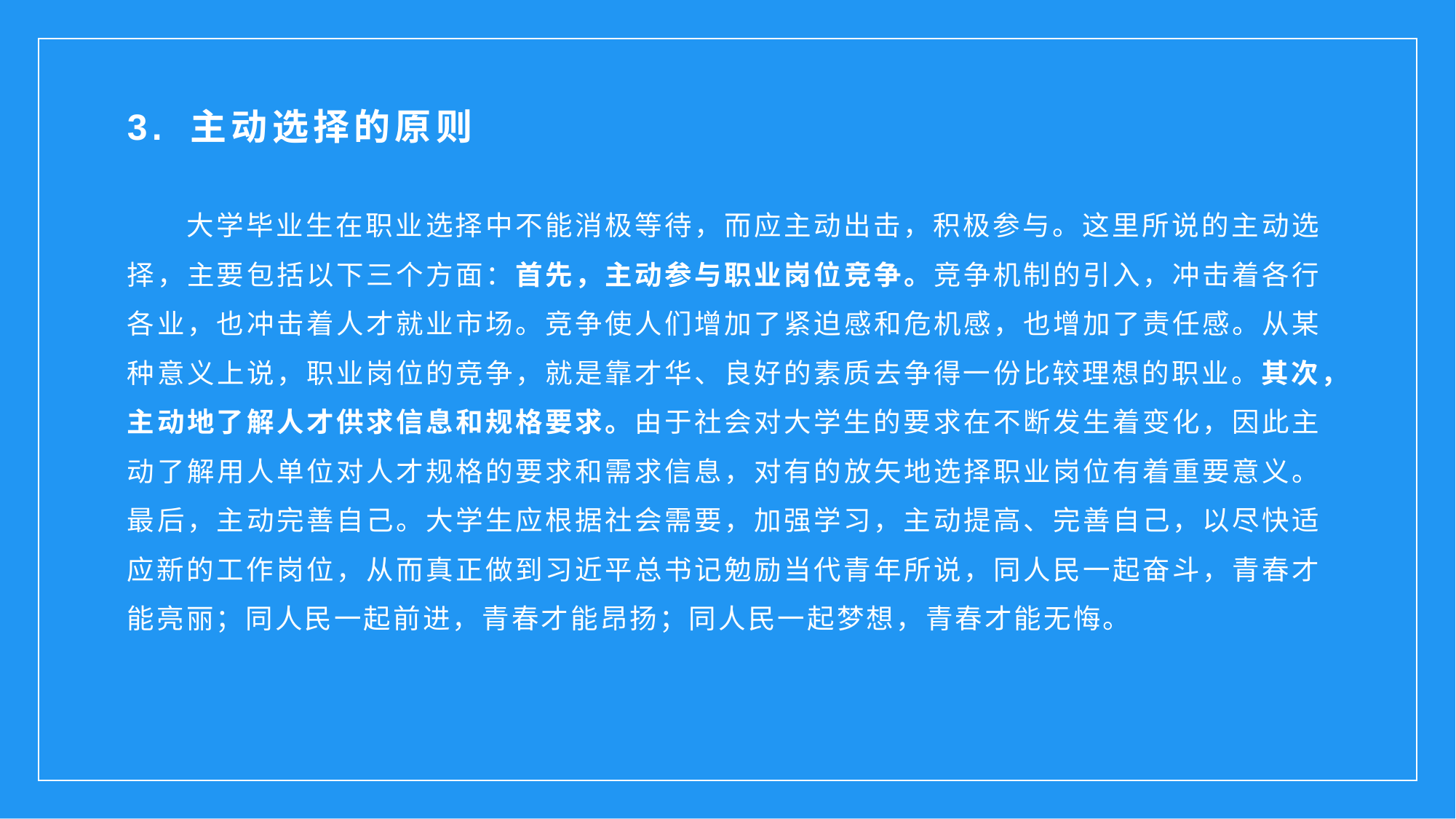

3. 主动选择的原则
大学毕业生在职业选择中不能消极等待，而应主动出击，积极参与。这里所说的主动选择，主要包括以下三个方面：首先，主动参与职业岗位竞争。竞争机制的引入，冲击着各行各业，也冲击着人才就业市场。竞争使人们增加了紧迫感和危机感，也增加了责任感。从某种意义上说，职业岗位的竞争，就是靠才华、良好的素质去争得一份比较理想的职业。其次，主动地了解人才供求信息和规格要求。由于社会对大学生的要求在不断发生着变化，因此主动了解用人单位对人才规格的要求和需求信息，对有的放矢地选择职业岗位有着重要意义。最后，主动完善自己。大学生应根据社会需要，加强学习，主动提高、完善自己，以尽快适应新的工作岗位，从而真正做到习近平总书记勉励当代青年所说，同人民一起奋斗，青春才能亮丽；同人民一起前进，青春才能昂扬；同人民一起梦想，青春才能无悔。